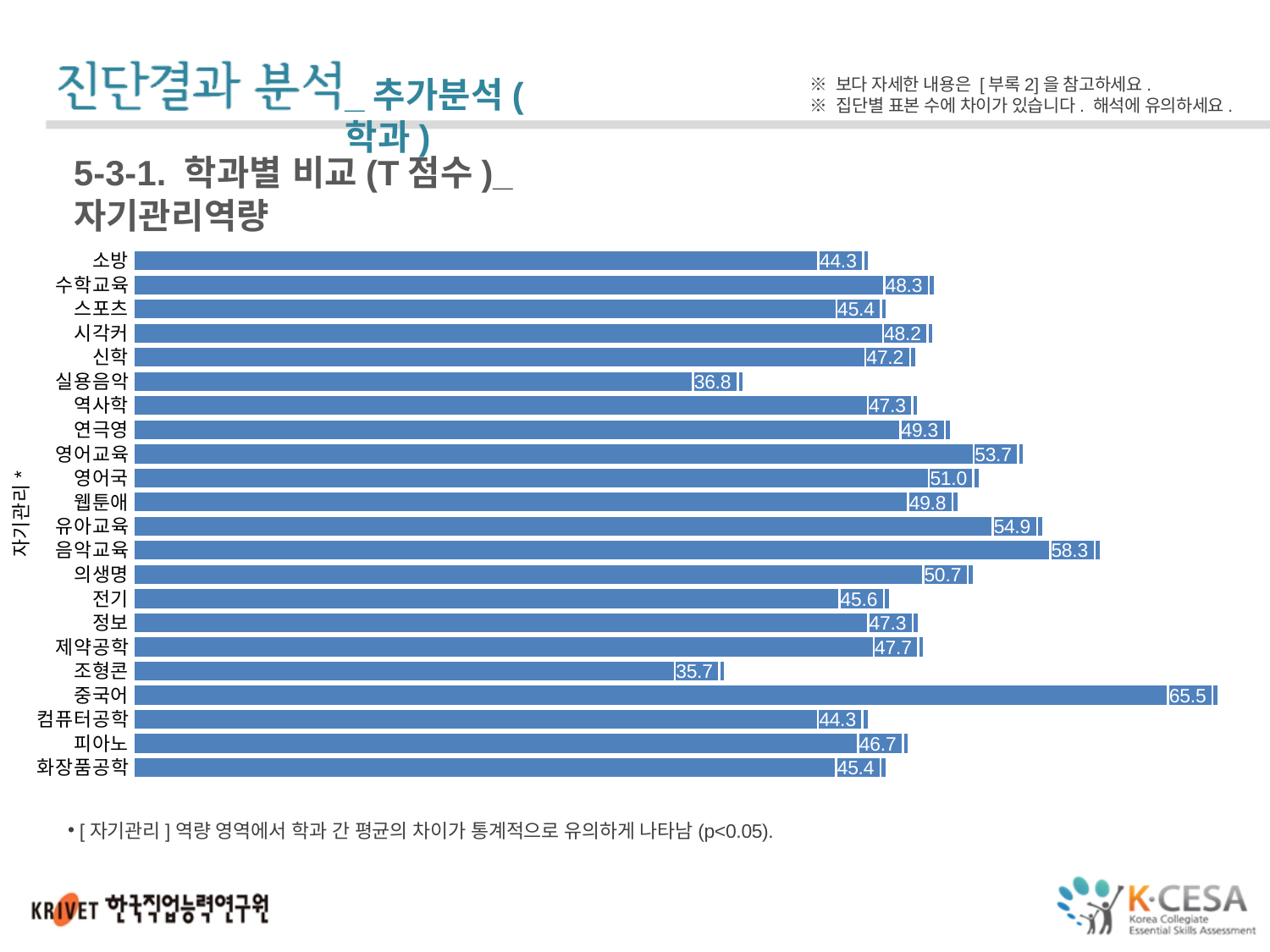

_추가분석(학과)
※ 보다 자세한 내용은 [부록2]을 참고하세요.
※ 집단별 표본 수에 차이가 있습니다. 해석에 유의하세요.
5-3-1. 학과별 비교(T점수)_자기관리역량

### Chart

| Category |  |
|---|---|
| 소방안전학부 | 44.333999999999996 |
| 수학교육 | 48.321666666666665 |
| 스포츠건강관리학 | 45.41615384615385 |
| 시각커뮤니케이션디자인학 | 48.240952380952386 |
| 신학 | 47.17687500000001 |
| 실용음악 | 36.762499999999996 |
| 역사학 | 47.318333333333335 |
| 연극영화영상학부 | 49.279374999999995 |
| 영어교육 | 53.7070588235294 |
| 영어국제문화학 | 51.01294117647059 |
| 웹툰애니메이션(게임학부) | 49.75157894736842 |
| 유아교육 | 54.864146341463425 |
| 음악교육 | 58.34541666666666 |
| 의생명바이오공학부 | 50.66826086956522 |
| 전기전자공학 | 45.60428571428571 |
| 정보통신공학 | 47.33851851851852 |
| 제약공학 | 47.669285714285714 |
| 조형콘텐츠학부 | 35.655 |
| 중국어중국통상학 | 65.46 |
| 컴퓨터공학 | 44.3065 |
| 피아노 | 46.741333333333344 |
| 화장품공학 | 45.39625 |
[자기관리]역량 영역에서 학과 간 평균의 차이가 통계적으로 유의하게 나타남(p<0.05).